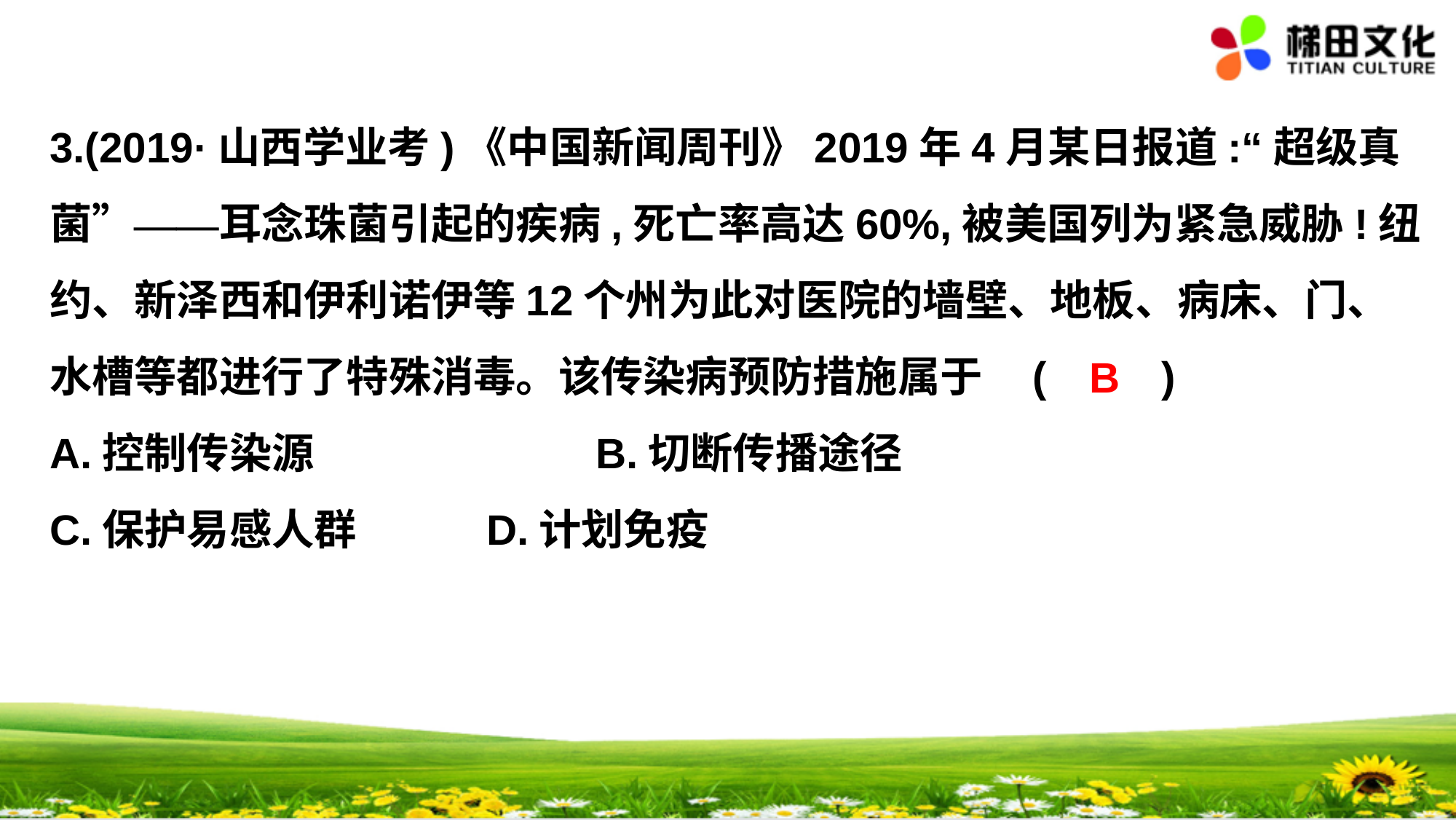

3.(2019·山西学业考)《中国新闻周刊》2019年4月某日报道:“超级真
菌”——耳念珠菌引起的疾病,死亡率高达60%,被美国列为紧急威胁!纽
约、新泽西和伊利诺伊等12个州为此对医院的墙壁、地板、病床、门、
水槽等都进行了特殊消毒。该传染病预防措施属于	(　 　)
A.控制传染源			B.切断传播途径
C.保护易感人群		D.计划免疫
B